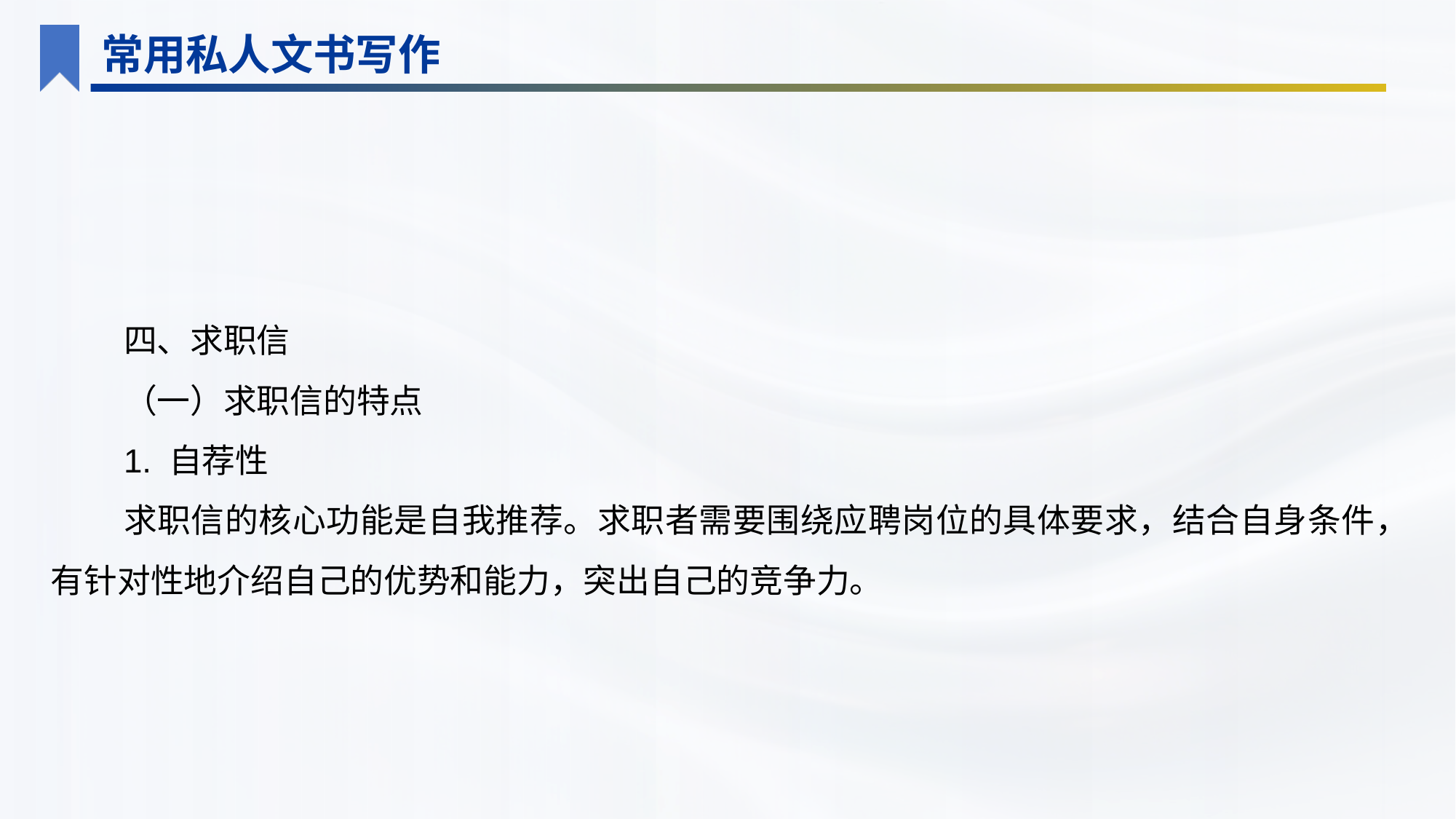

常用私人文书写作
四、求职信
（一）求职信的特点
1. 自荐性
求职信的核心功能是自我推荐。求职者需要围绕应聘岗位的具体要求，结合自身条件，有针对性地介绍自己的优势和能力，突出自己的竞争力。